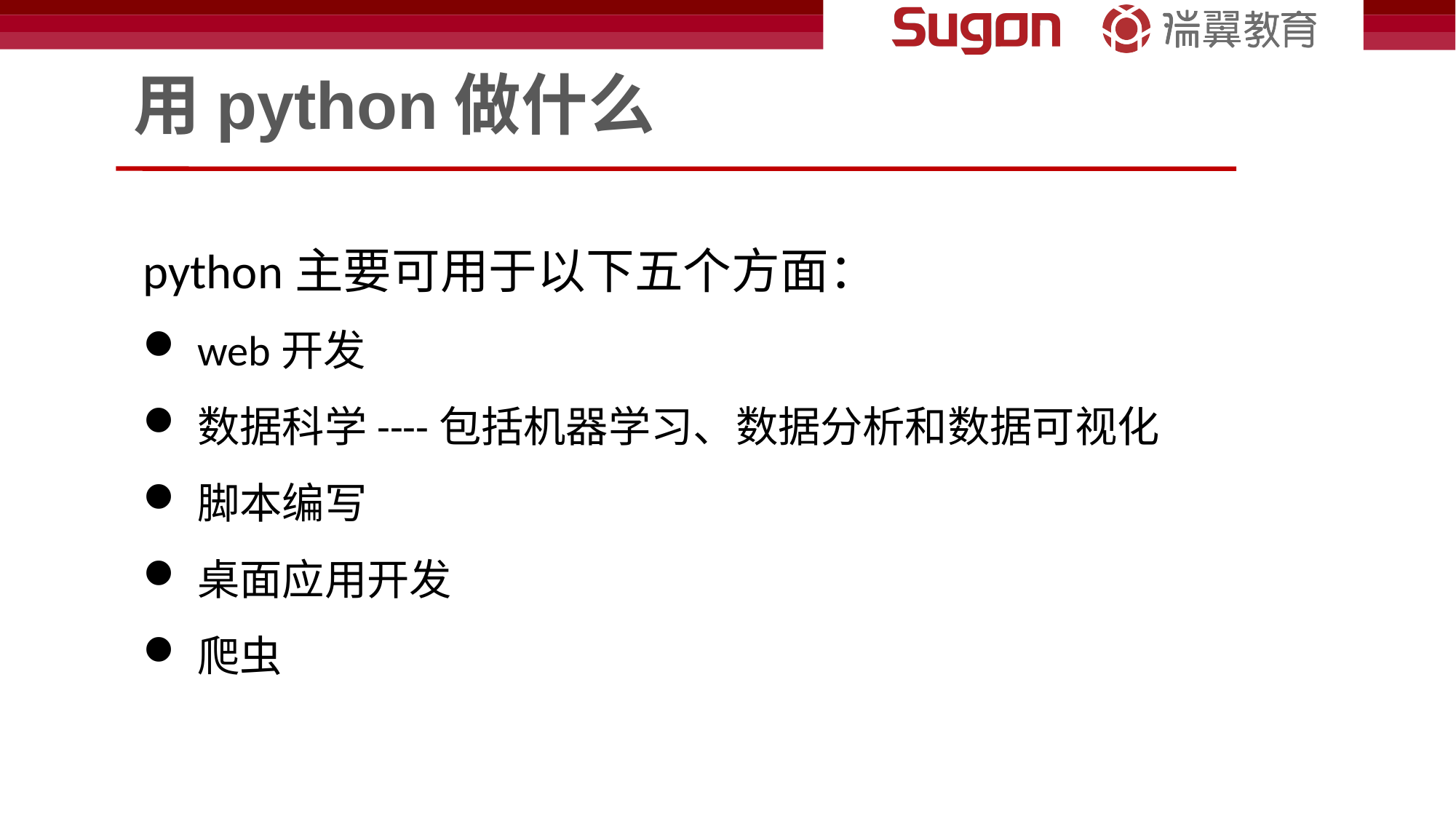

# 用python做什么
python主要可用于以下五个方面：
web开发
数据科学----包括机器学习、数据分析和数据可视化
脚本编写
桌面应用开发
爬虫